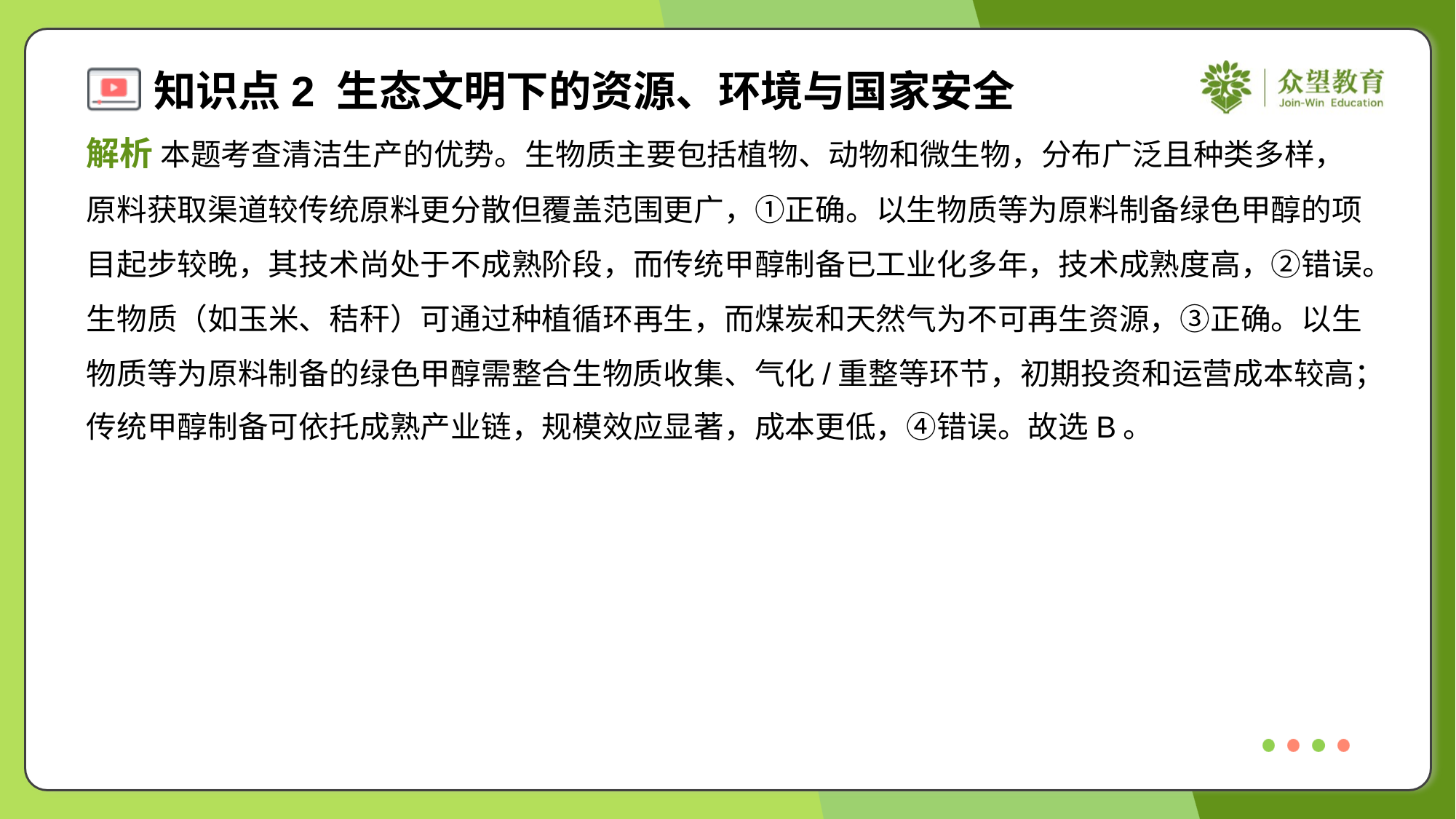

解析 本题考查清洁生产的优势。生物质主要包括植物、动物和微生物，分布广泛且种类多样，
原料获取渠道较传统原料更分散但覆盖范围更广，①正确。以生物质等为原料制备绿色甲醇的项
目起步较晚，其技术尚处于不成熟阶段，而传统甲醇制备已工业化多年，技术成熟度高，②错误。
生物质（如玉米、秸秆）可通过种植循环再生，而煤炭和天然气为不可再生资源，③正确。以生
物质等为原料制备的绿色甲醇需整合生物质收集、气化/重整等环节，初期投资和运营成本较高；
传统甲醇制备可依托成熟产业链，规模效应显著，成本更低，④错误。故选B。